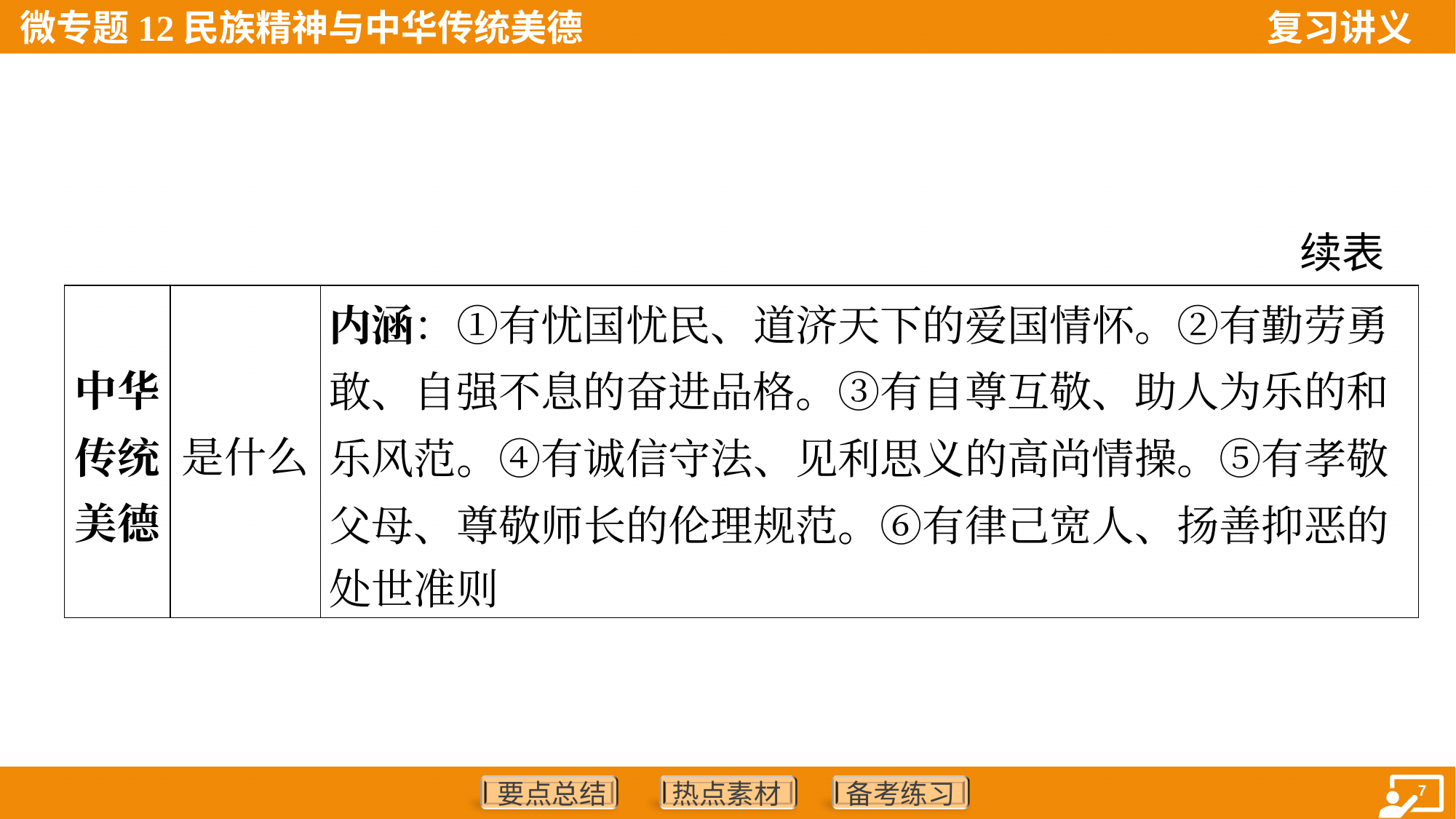

续表
| 中华 传统 美德 | 是什么 | 内涵：①有忧国忧民、道济天下的爱国情怀。②有勤劳勇 敢、自强不息的奋进品格。③有自尊互敬、助人为乐的和 乐风范。④有诚信守法、见利思义的高尚情操。⑤有孝敬 父母、尊敬师长的伦理规范。⑥有律己宽人、扬善抑恶的 处世准则 |
| --- | --- | --- |